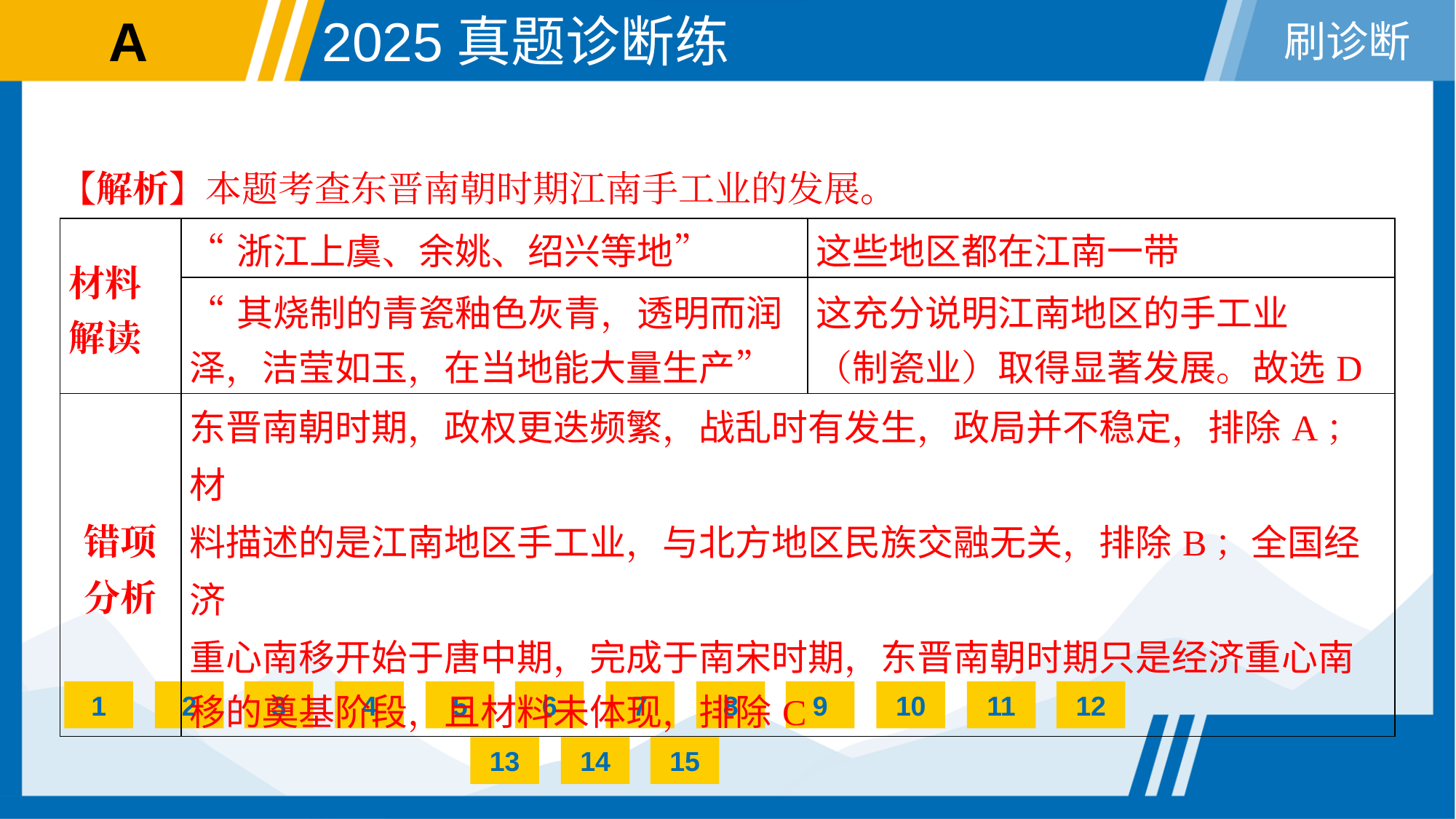

【解析】本题考查东晋南朝时期江南手工业的发展。
| 材料 解读 | “浙江上虞、余姚、绍兴等地” | 这些地区都在江南一带 |
| --- | --- | --- |
|  | “其烧制的青瓷釉色灰青，透明而润 泽，洁莹如玉，在当地能大量生产” | 这充分说明江南地区的手工业 （制瓷业）取得显著发展。故选D |
| 错项 分析 | 东晋南朝时期，政权更迭频繁，战乱时有发生，政局并不稳定，排除A；材 料描述的是江南地区手工业，与北方地区民族交融无关，排除B；全国经济 重心南移开始于唐中期，完成于南宋时期，东晋南朝时期只是经济重心南 移的奠基阶段，且材料未体现，排除C |  |